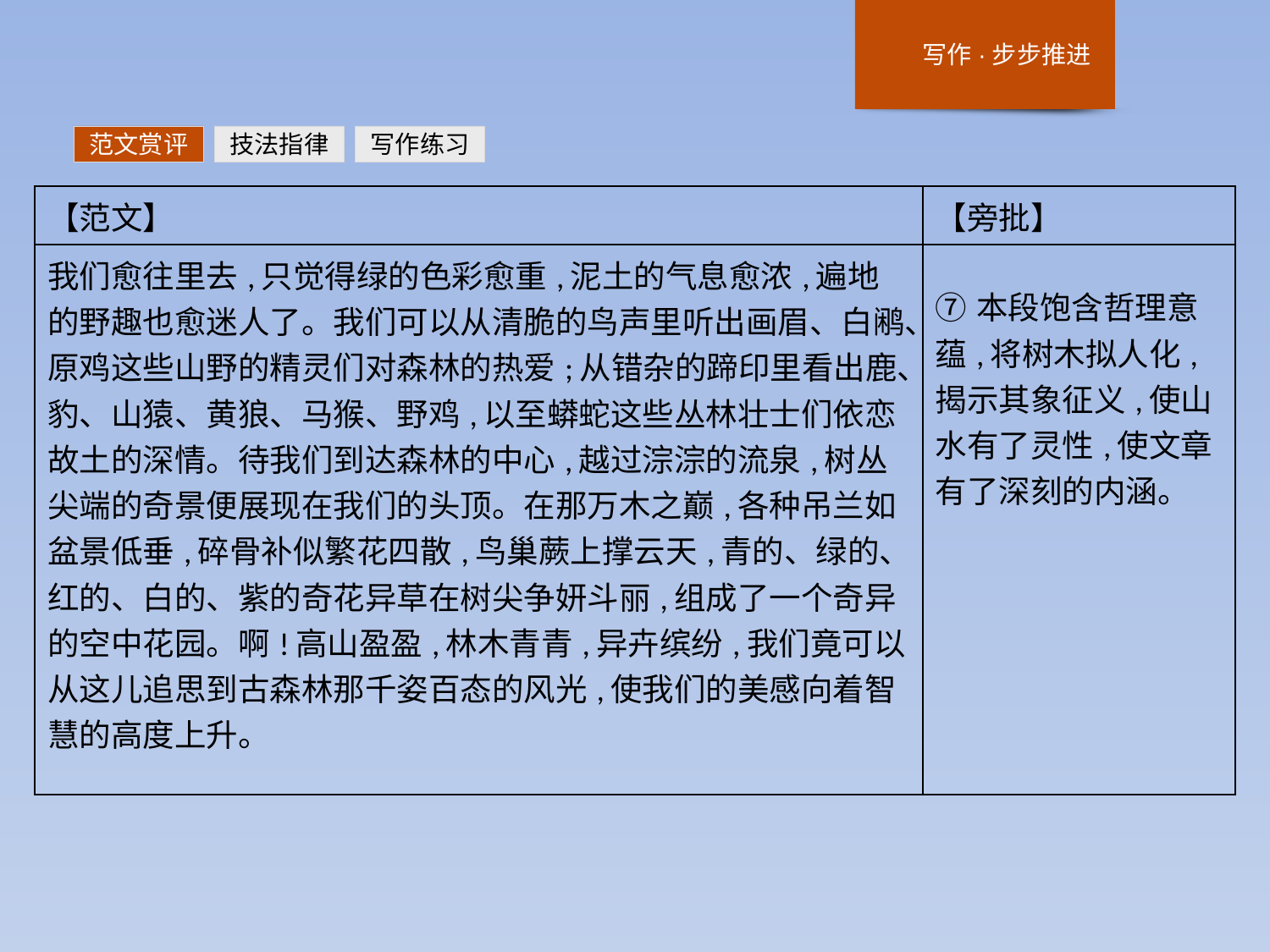

范文赏评
技法指律
写作练习
| 【范文】 | 【旁批】 |
| --- | --- |
| 我们愈往里去,只觉得绿的色彩愈重,泥土的气息愈浓,遍地的野趣也愈迷人了。我们可以从清脆的鸟声里听出画眉、白鹇、原鸡这些山野的精灵们对森林的热爱;从错杂的蹄印里看出鹿、豹、山猿、黄狼、马猴、野鸡,以至蟒蛇这些丛林壮士们依恋故土的深情。待我们到达森林的中心,越过淙淙的流泉,树丛尖端的奇景便展现在我们的头顶。在那万木之巅,各种吊兰如盆景低垂,碎骨补似繁花四散,鸟巢蕨上撑云天,青的、绿的、红的、白的、紫的奇花异草在树尖争妍斗丽,组成了一个奇异的空中花园。啊!高山盈盈,林木青青,异卉缤纷,我们竟可以从这儿追思到古森林那千姿百态的风光,使我们的美感向着智慧的高度上升。 | ⑦本段饱含哲理意蕴,将树木拟人化,揭示其象征义,使山水有了灵性,使文章有了深刻的内涵。 |